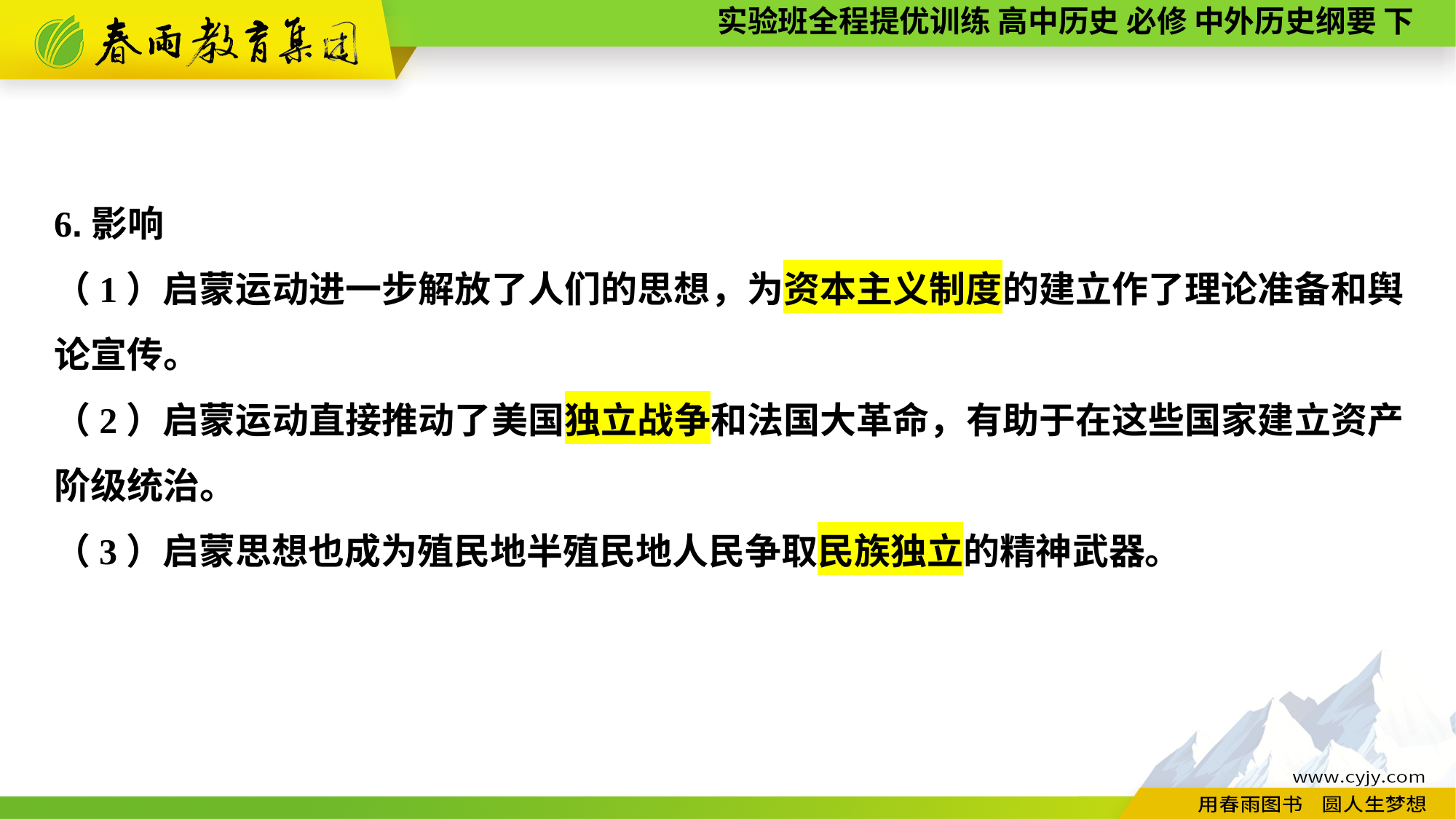

6.影响
（1）启蒙运动进一步解放了人们的思想，为资本主义制度的建立作了理论准备和舆论宣传。
（2）启蒙运动直接推动了美国独立战争和法国大革命，有助于在这些国家建立资产阶级统治。
（3）启蒙思想也成为殖民地半殖民地人民争取民族独立的精神武器。